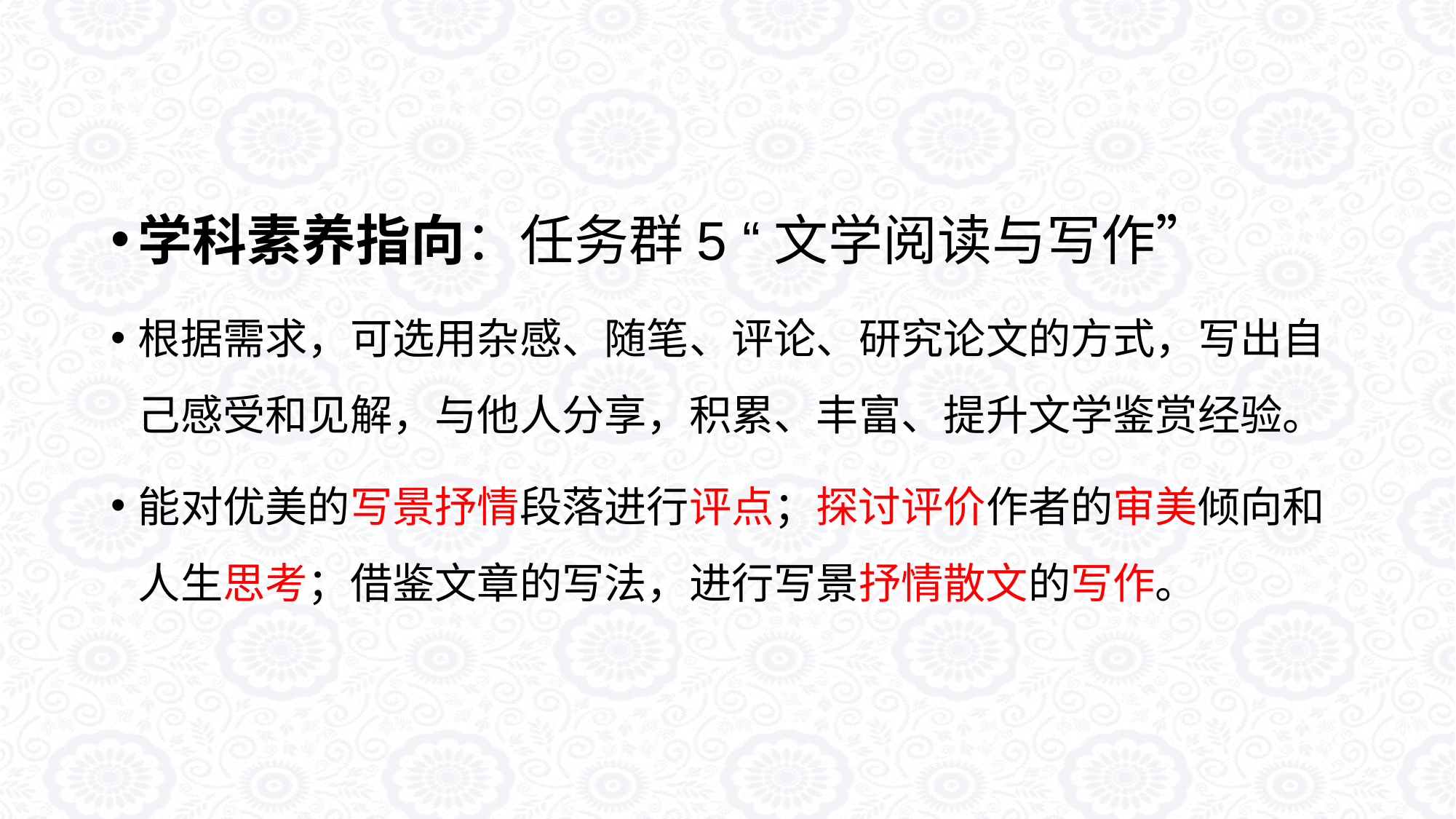

学科素养指向：任务群5 “文学阅读与写作”
根据需求，可选用杂感、随笔、评论、研究论文的方式，写出自己感受和见解，与他人分享，积累、丰富、提升文学鉴赏经验。
能对优美的写景抒情段落进行评点；探讨评价作者的审美倾向和人生思考；借鉴文章的写法，进行写景抒情散文的写作。